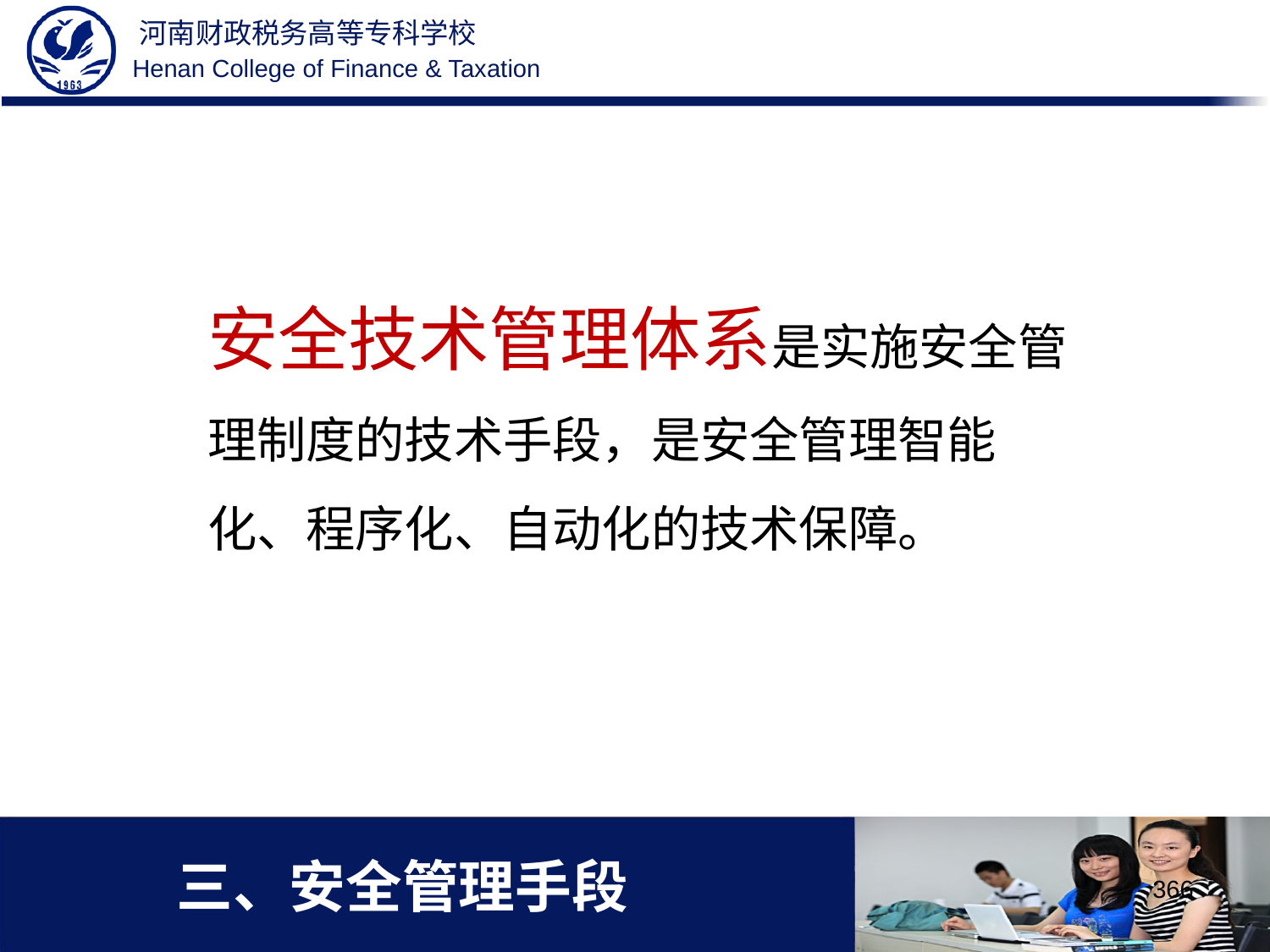

安全技术管理体系是实施安全管理制度的技术手段，是安全管理智能化、程序化、自动化的技术保障。
# 三、安全管理手段
366